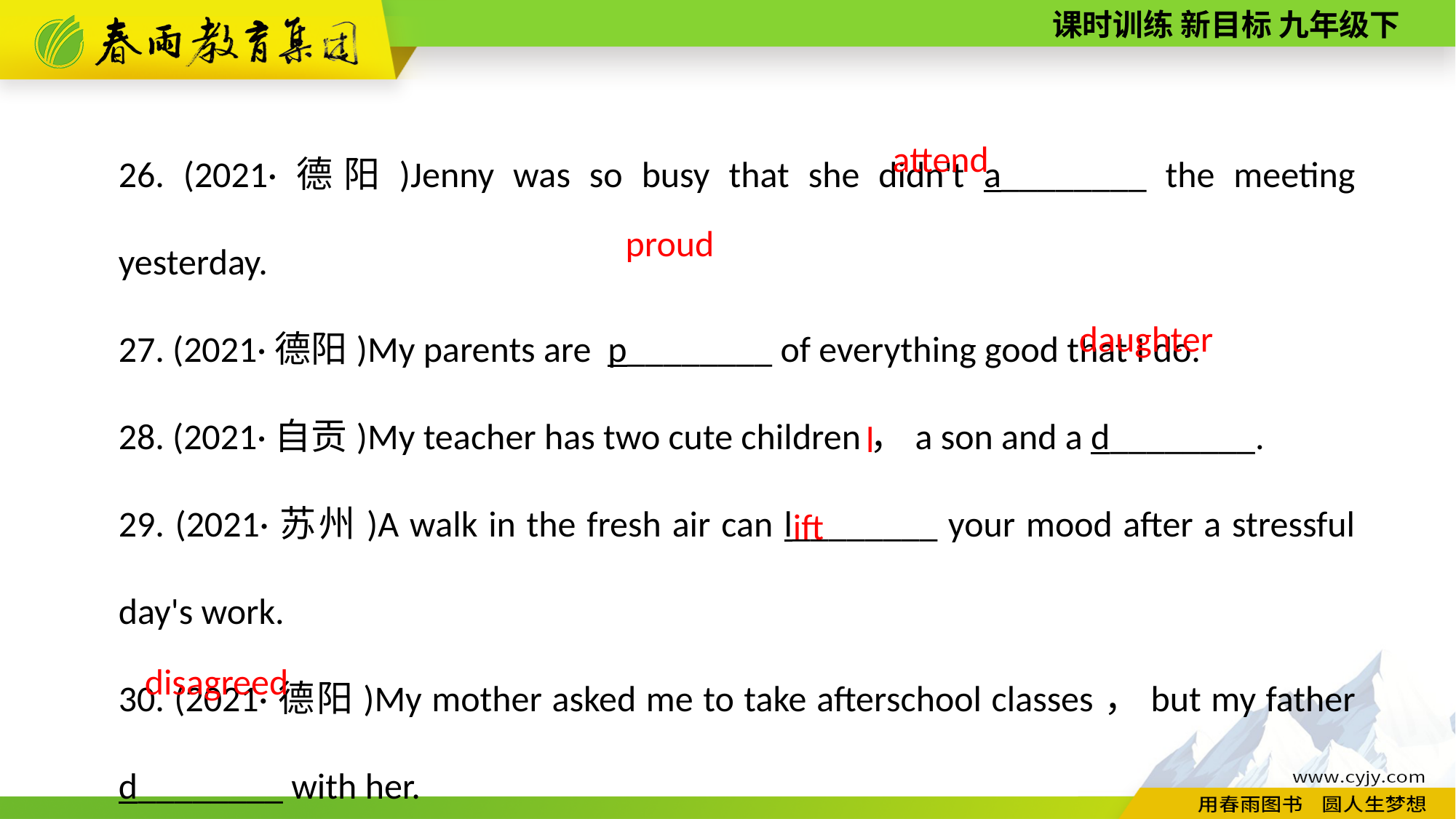

26. (2021·德阳)Jenny was so busy that she didn't a________ the meeting yesterday.
27. (2021·德阳)My parents are  p________ of everything good that I do.
28. (2021·自贡)My teacher has two cute children，a son and a d________.
29. (2021·苏州)A walk in the fresh air can l________ your mood after a stressful day's work.
30. (2021·德阳)My mother asked me to take after­school classes，but my father d________ with her.
attend
proud
daughter
lift
disagreed